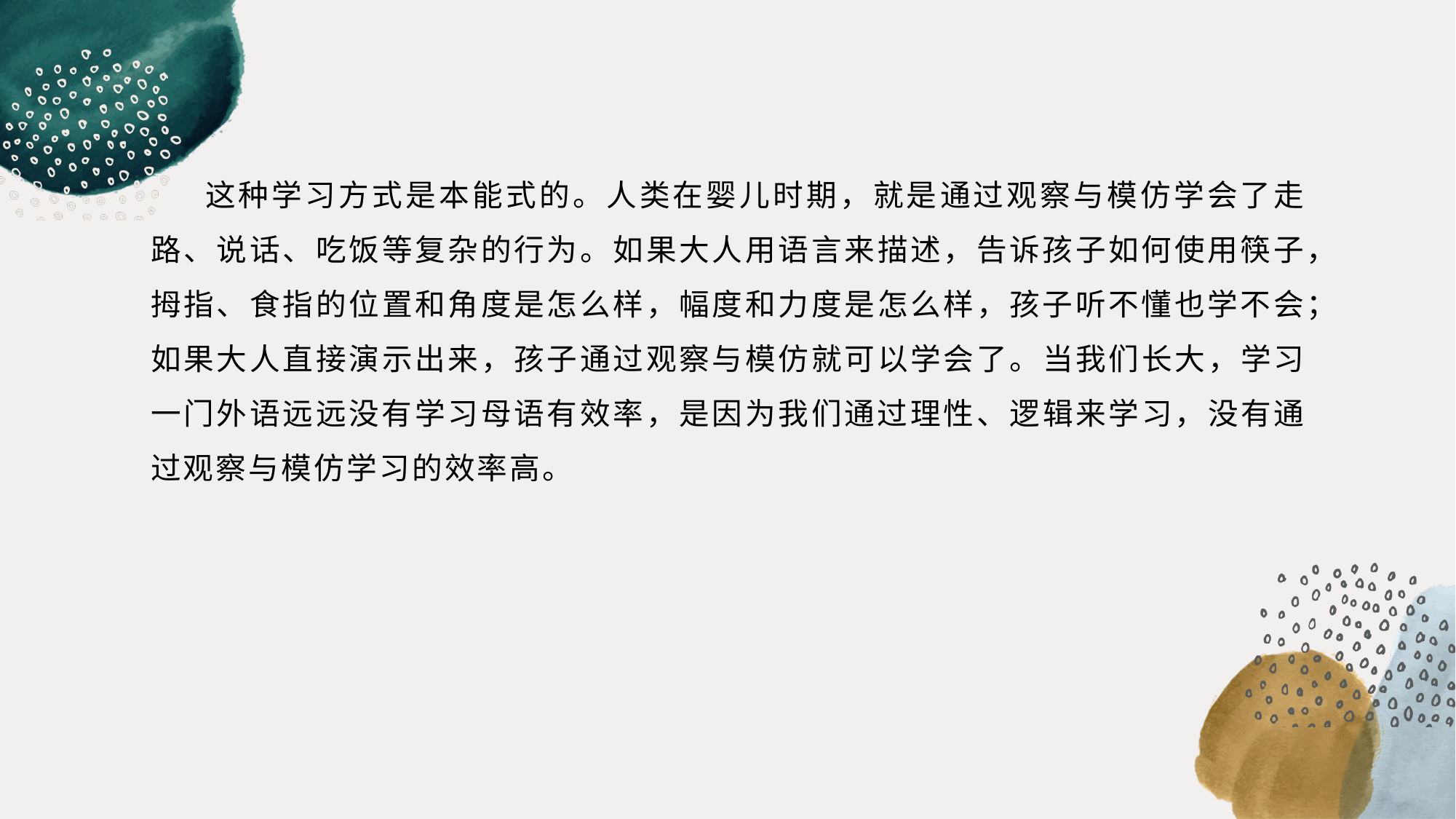

这种学习方式是本能式的。人类在婴儿时期，就是通过观察与模仿学会了走路、说话、吃饭等复杂的行为。如果大人用语言来描述，告诉孩子如何使用筷子，拇指、食指的位置和角度是怎么样，幅度和力度是怎么样，孩子听不懂也学不会；如果大人直接演示出来，孩子通过观察与模仿就可以学会了。当我们长大，学习一门外语远远没有学习母语有效率，是因为我们通过理性、逻辑来学习，没有通过观察与模仿学习的效率高。